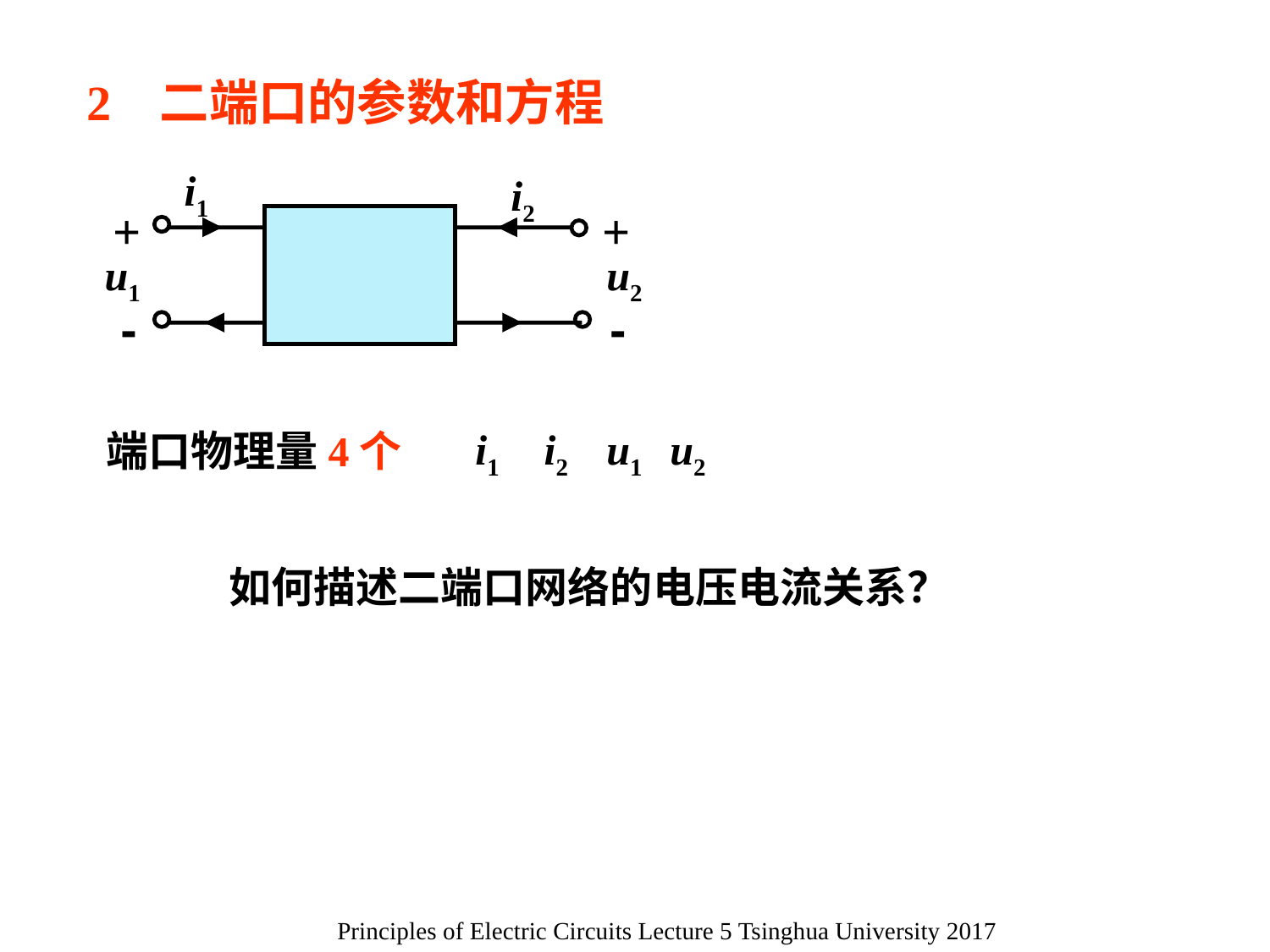

2   二端口的参数和方程
i1
i2
+
+

u1
u2
-
-

i1
i2
u1
u2
端口物理量4个
如何描述二端口网络的电压电流关系？
Principles of Electric Circuits Lecture 5 Tsinghua University 2017